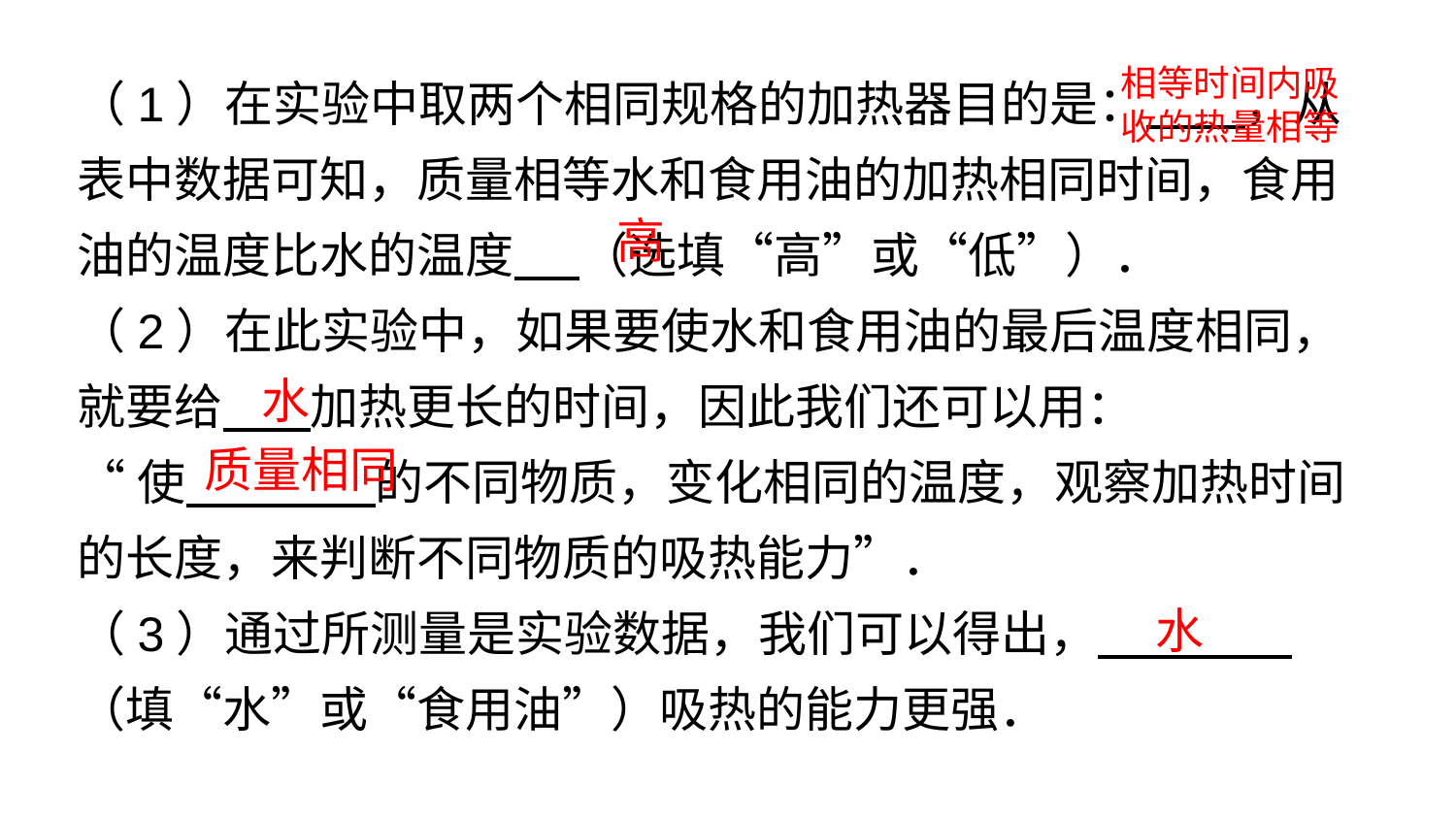

（1）在实验中取两个相同规格的加热器目的是：         ，从表中数据可知，质量相等水和食用油的加热相同时间，食用油的温度比水的温度      （选填“高”或“低”）．
（2）在此实验中，如果要使水和食用油的最后温度相同，就要给        加热更长的时间，因此我们还可以用：
“使  　　　  的不同物质，变化相同的温度，观察加热时间的长度，来判断不同物质的吸热能力”．
（3）通过所测量是实验数据，我们可以得出，　　　　（填“水”或“食用油”）吸热的能力更强．
相等时间内吸收的热量相等
高
水
质量相同
水